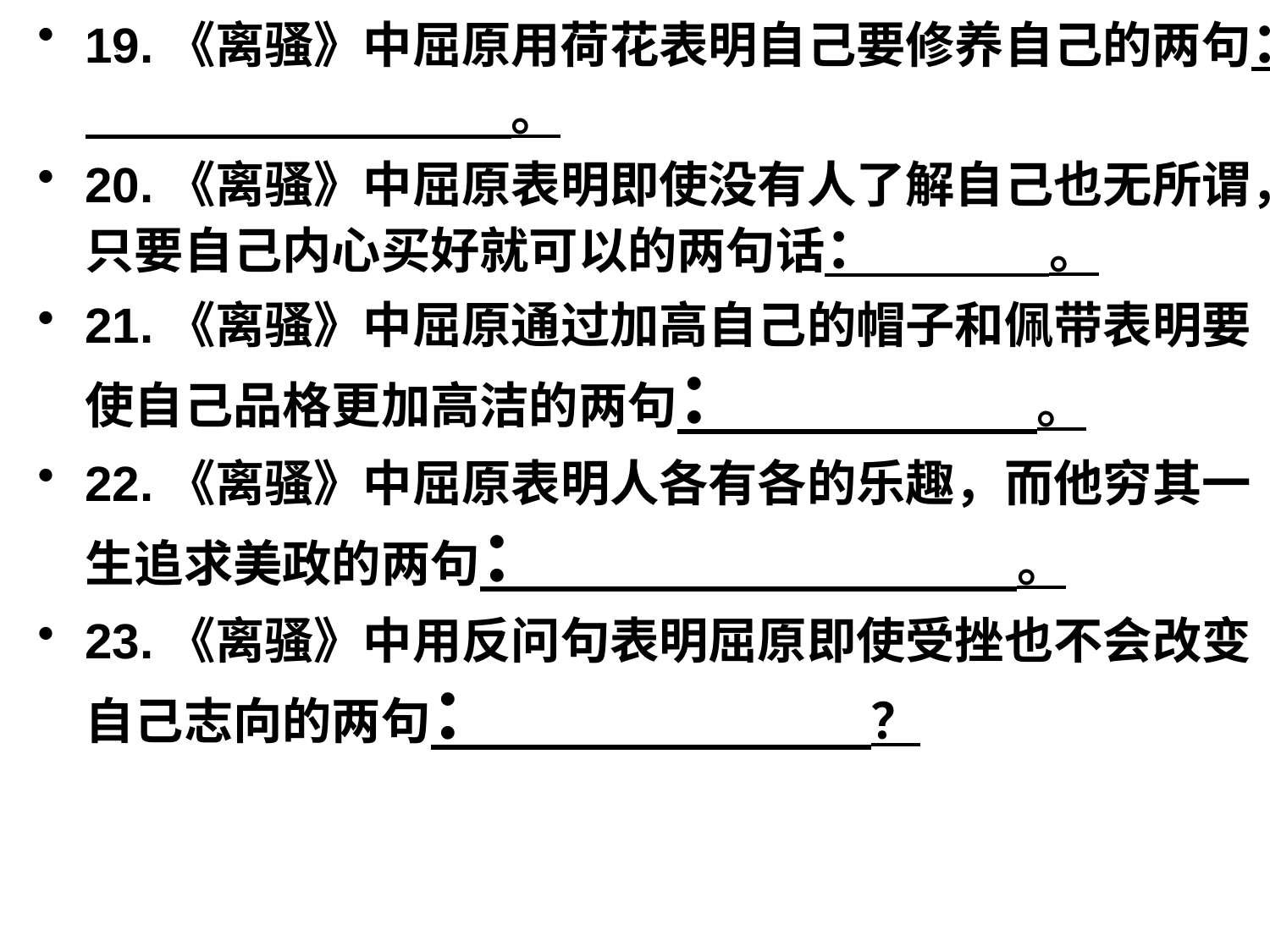

19.《离骚》中屈原用荷花表明自己要修养自己的两句：                                 。
20.《离骚》中屈原表明即使没有人了解自己也无所谓，只要自己内心买好就可以的两句话：             。
21.《离骚》中屈原通过加高自己的帽子和佩带表明要使自己品格更加高洁的两句：                  。
22.《离骚》中屈原表明人各有各的乐趣，而他穷其一生追求美政的两句：                             。
23.《离骚》中用反问句表明屈原即使受挫也不会改变自己志向的两句：                       ？
#